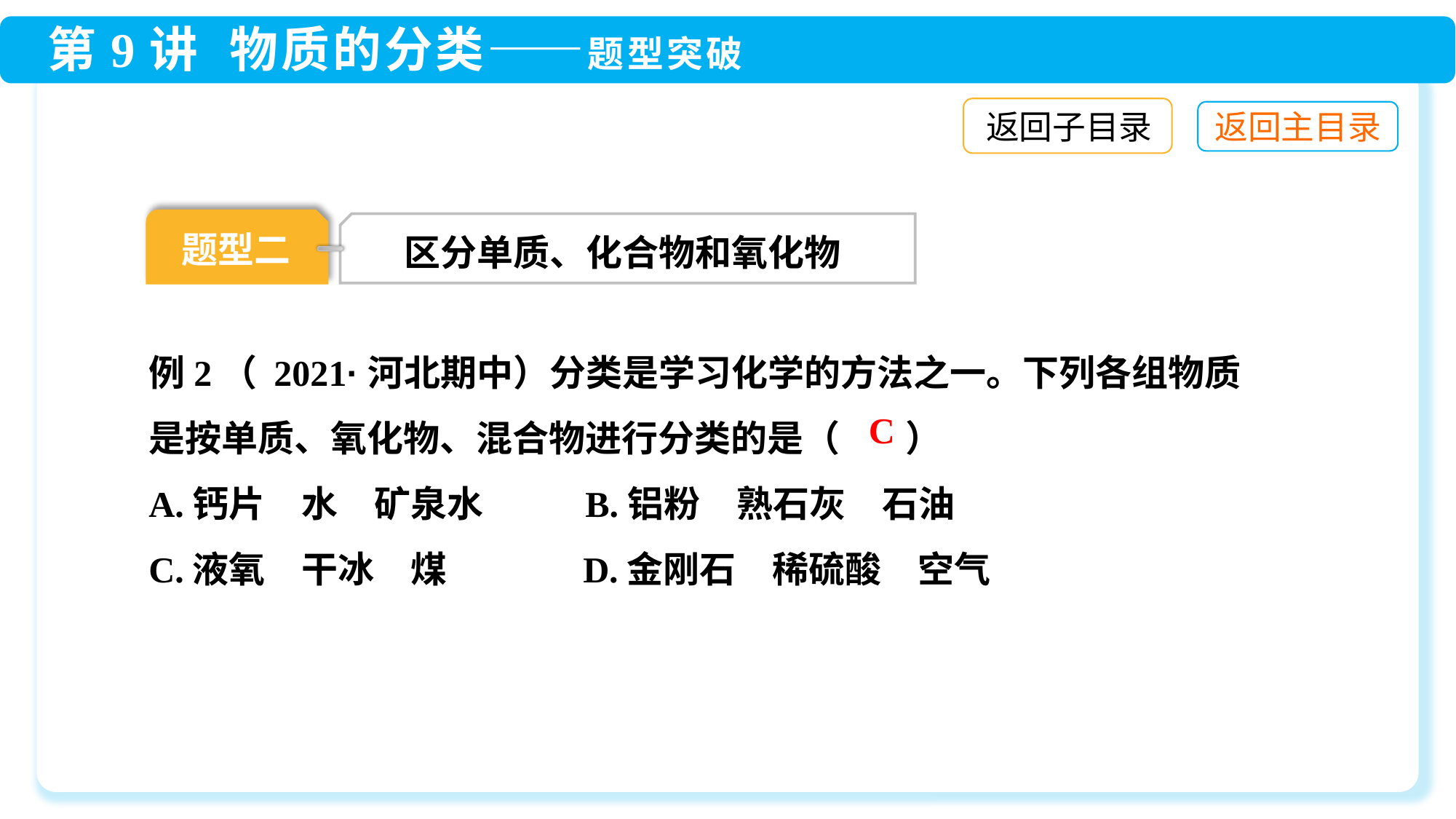

返回子目录
题型二
区分单质、化合物和氧化物

例2（ 2021·河北期中）分类是学习化学的方法之一。下列各组物质是按单质、氧化物、混合物进行分类的是（        ）
A.钙片　水　矿泉水	B.铝粉　熟石灰　石油
C.液氧　干冰　煤	            D.金刚石　稀硫酸　空气
C